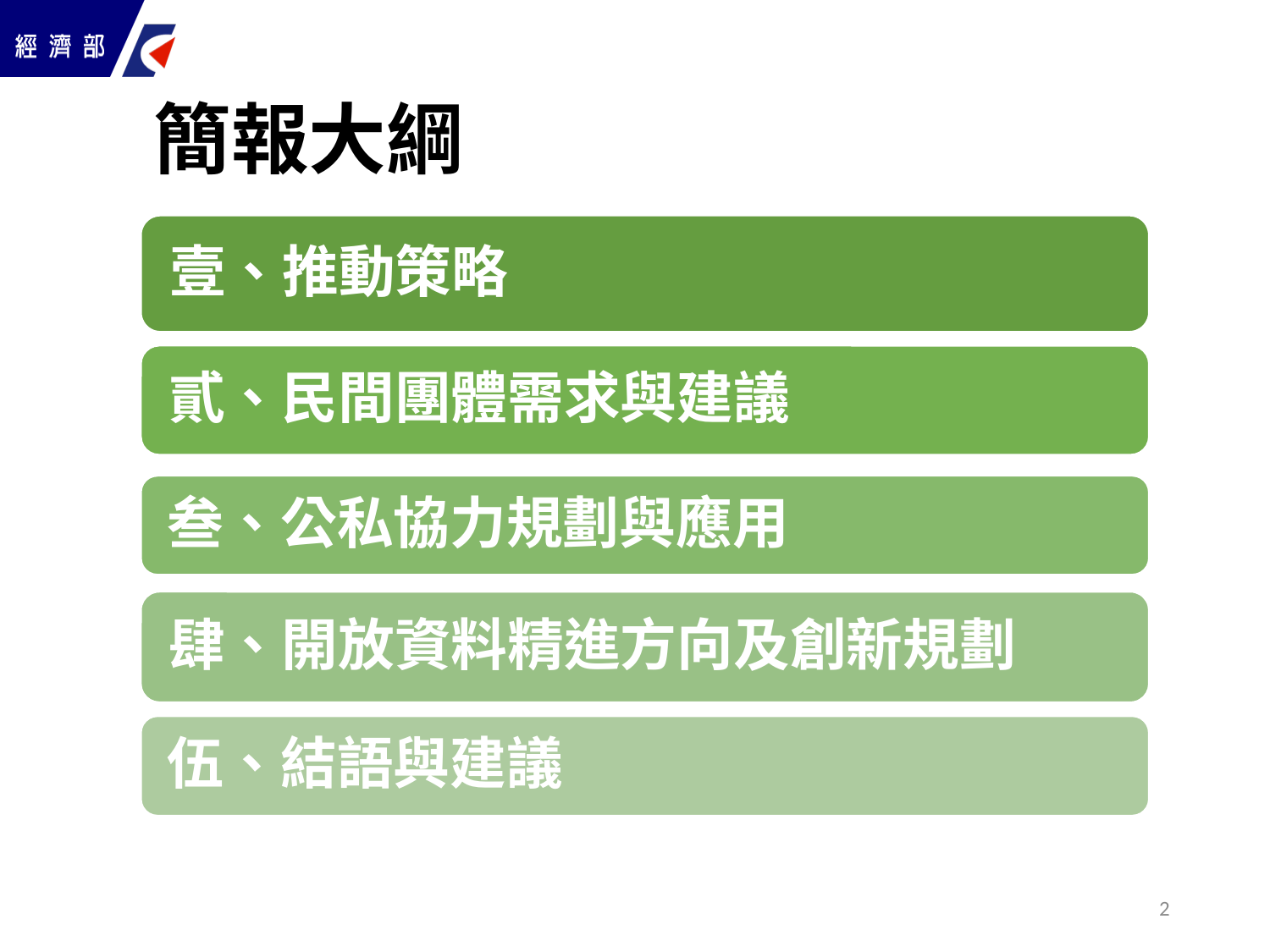

# 簡報大綱
壹、推動策略
貳、民間團體需求與建議
叁、公私協力規劃與應用
肆、開放資料精進方向及創新規劃
伍、結語與建議
2